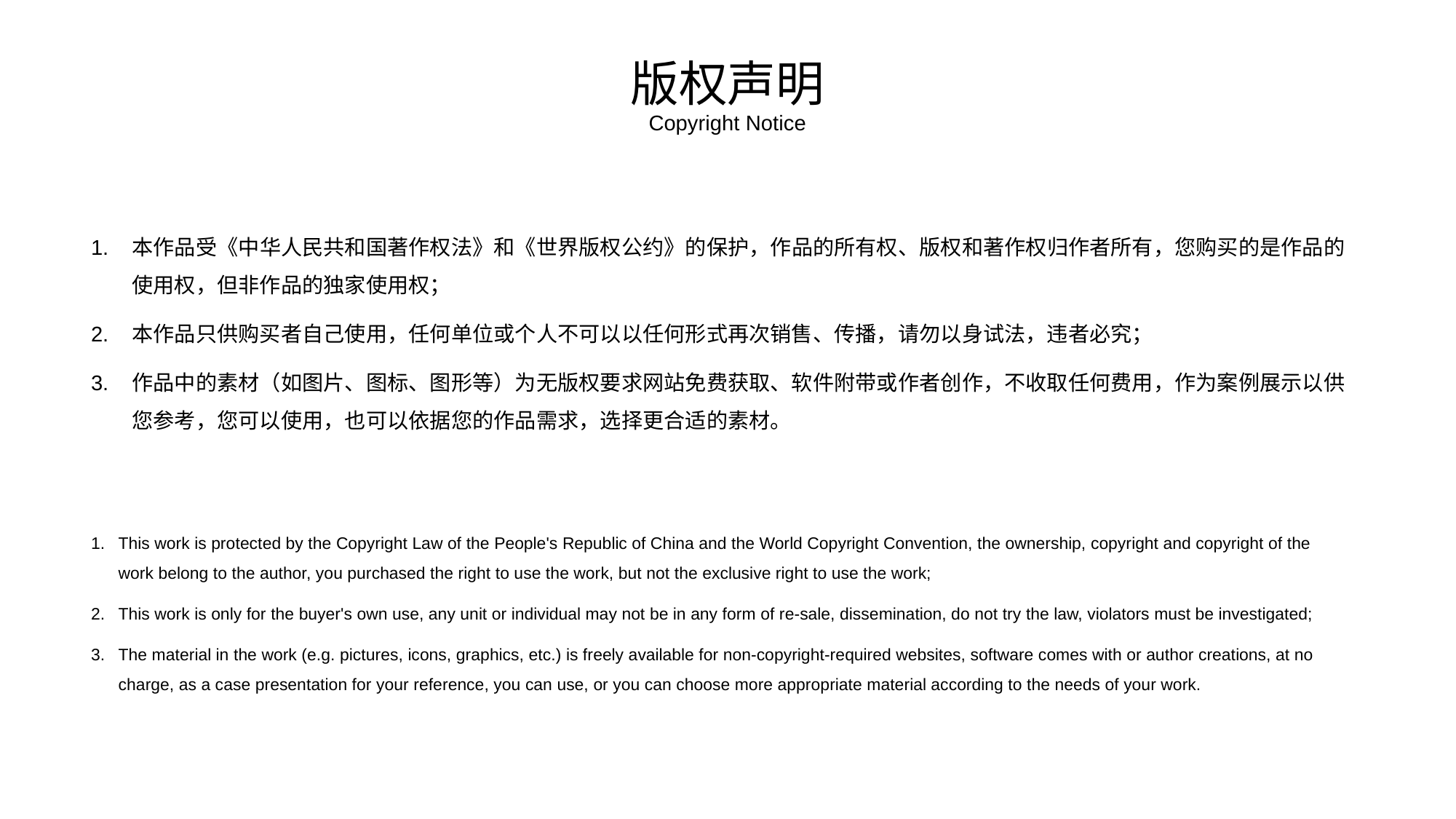

版权声明
Copyright Notice
本作品受《中华人民共和国著作权法》和《世界版权公约》的保护，作品的所有权、版权和著作权归作者所有，您购买的是作品的使用权，但非作品的独家使用权；
本作品只供购买者自己使用，任何单位或个人不可以以任何形式再次销售、传播，请勿以身试法，违者必究；
作品中的素材（如图片、图标、图形等）为无版权要求网站免费获取、软件附带或作者创作，不收取任何费用，作为案例展示以供您参考，您可以使用，也可以依据您的作品需求，选择更合适的素材。
This work is protected by the Copyright Law of the People's Republic of China and the World Copyright Convention, the ownership, copyright and copyright of the work belong to the author, you purchased the right to use the work, but not the exclusive right to use the work;
This work is only for the buyer's own use, any unit or individual may not be in any form of re-sale, dissemination, do not try the law, violators must be investigated;
The material in the work (e.g. pictures, icons, graphics, etc.) is freely available for non-copyright-required websites, software comes with or author creations, at no charge, as a case presentation for your reference, you can use, or you can choose more appropriate material according to the needs of your work.